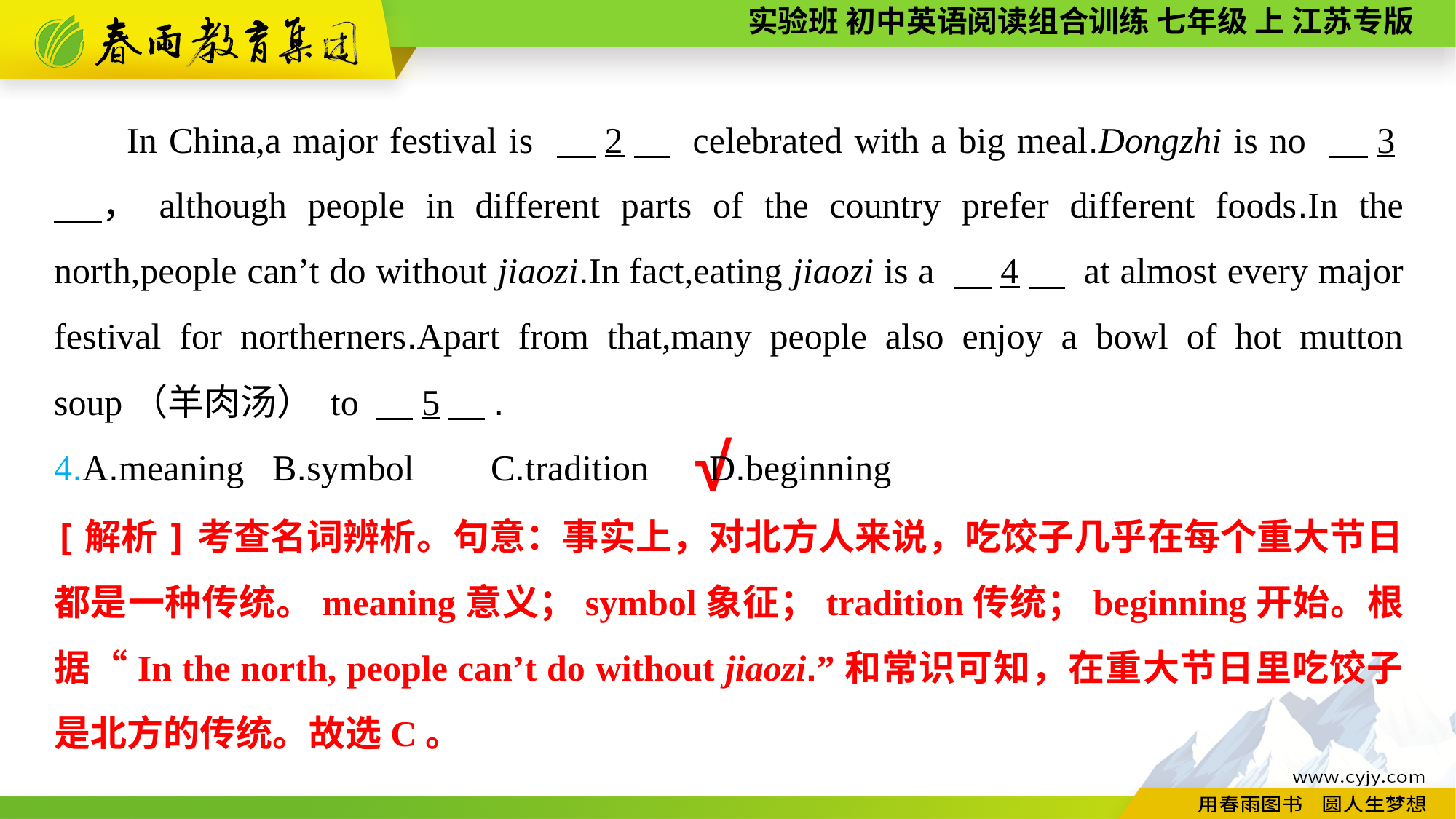

In China,a major festival is 　2　 celebrated with a big meal.Dongzhi is no 　3　，although people in different parts of the country prefer different foods.In the north,people can’t do without jiaozi.In fact,eating jiaozi is a 　4　 at almost every major festival for northerners.Apart from that,many people also enjoy a bowl of hot mutton soup（羊肉汤） to 　5　.
4.A.meaning	B.symbol	C.tradition	D.beginning
√
[解析]考查名词辨析。句意：事实上，对北方人来说，吃饺子几乎在每个重大节日都是一种传统。meaning意义；symbol象征；tradition传统；beginning开始。根据“In the north, people can’t do without jiaozi.”和常识可知，在重大节日里吃饺子是北方的传统。故选C。